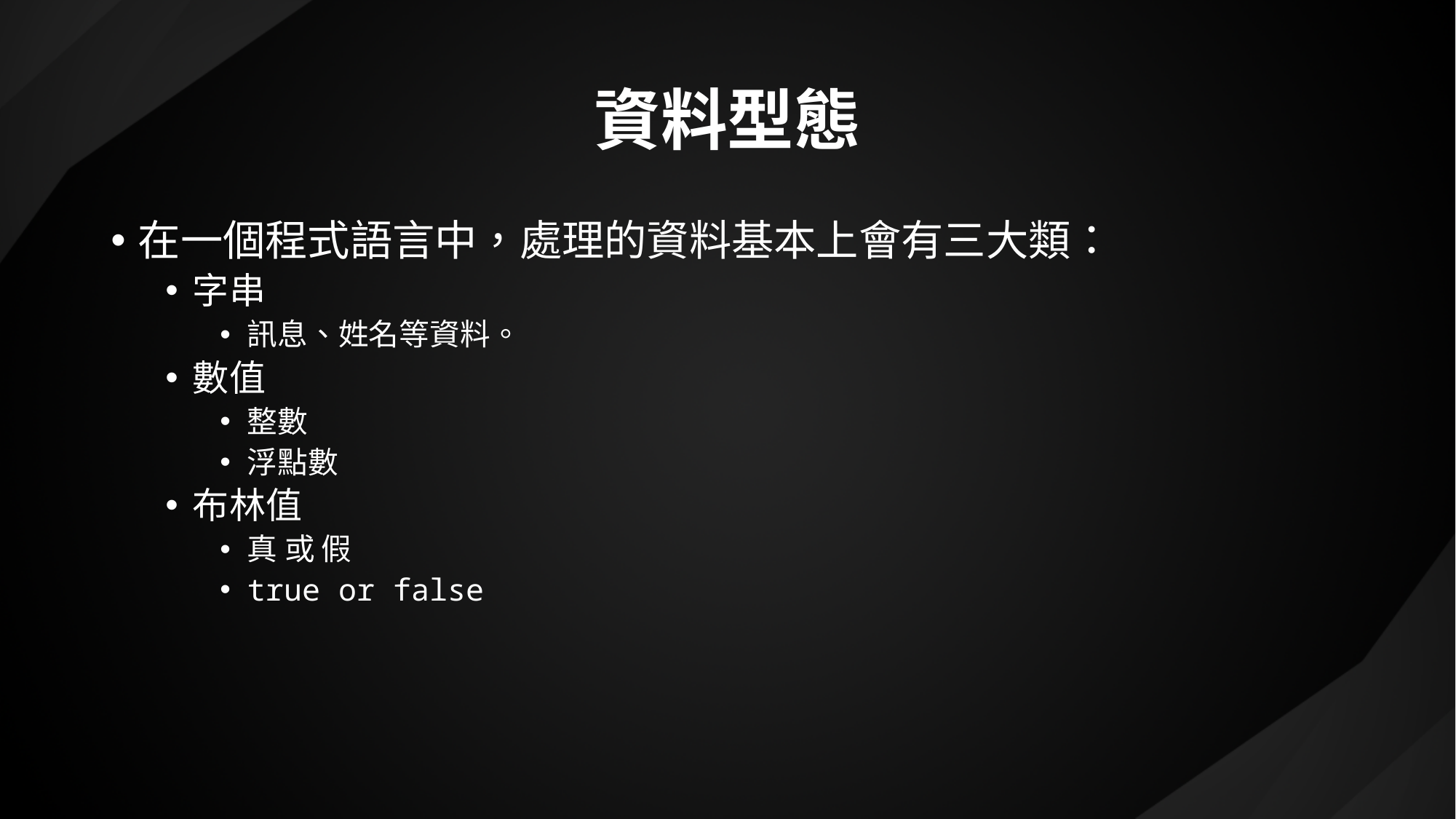

# 資料型態
在一個程式語言中，處理的資料基本上會有三大類：
字串
訊息、姓名等資料。
數值
整數
浮點數
布林值
真 或 假
true or false